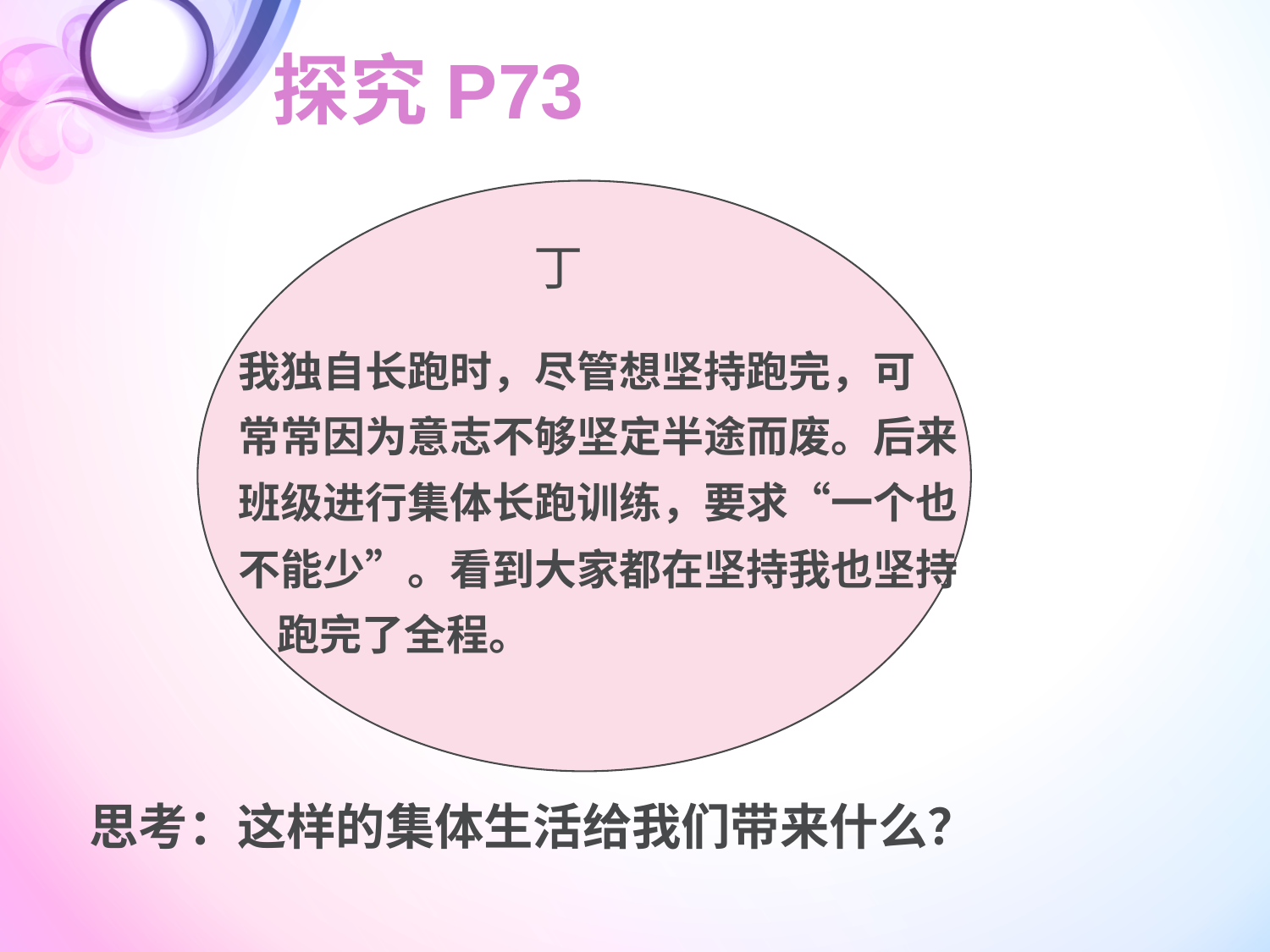

探究P73

丁
我独自长跑时，尽管想坚持跑完，可
常常因为意志不够坚定半途而废。后来
班级进行集体长跑训练，要求“一个也
不能少”。看到大家都在坚持我也坚持
   跑完了全程。
思考：这样的集体生活给我们带来什么？